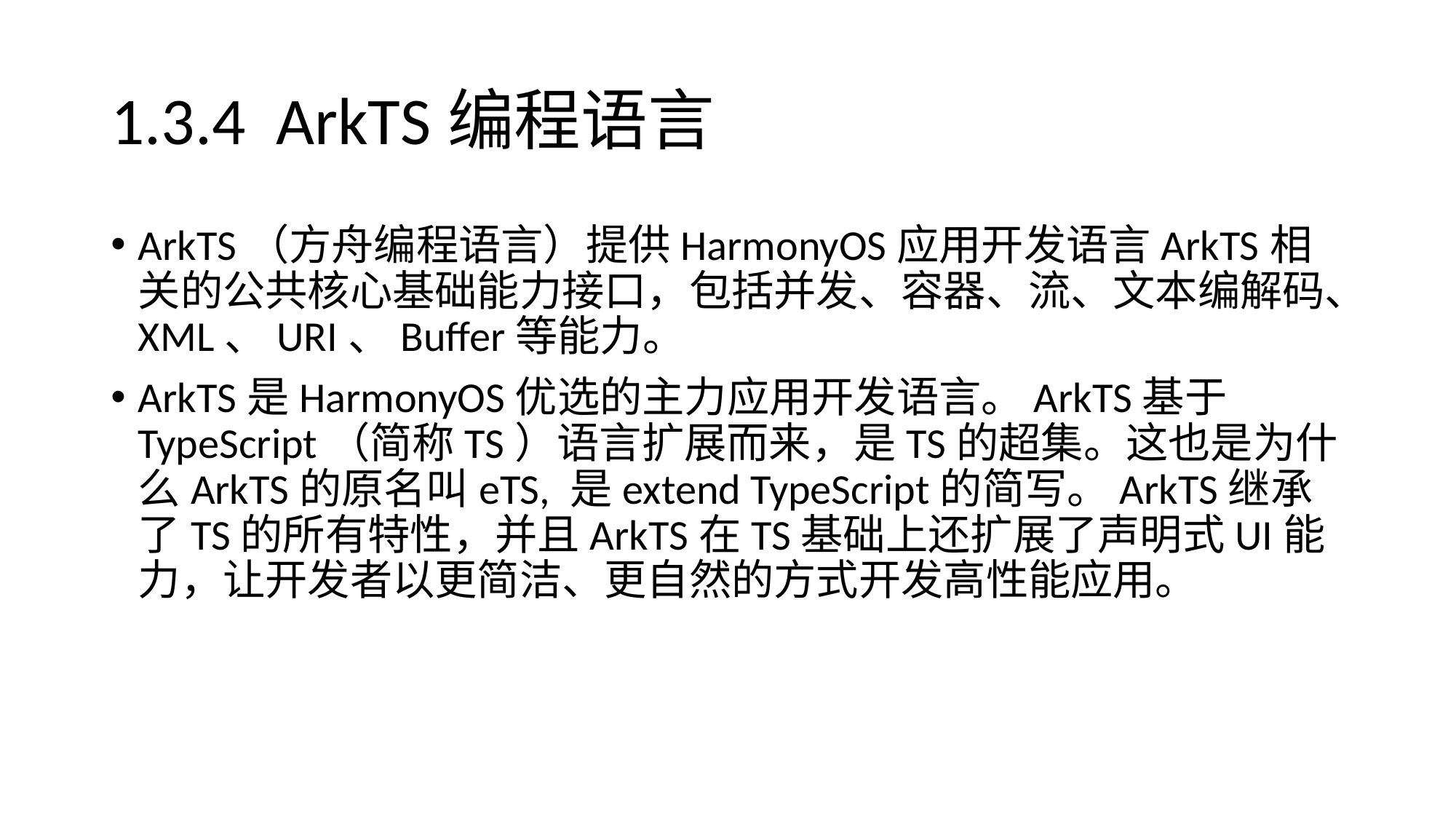

# 1.3.4  ArkTS编程语言
ArkTS（方舟编程语言）提供HarmonyOS应用开发语言ArkTS相关的公共核心基础能力接口，包括并发、容器、流、文本编解码、XML、URI、Buffer等能力。
ArkTS是HarmonyOS优选的主力应用开发语言。ArkTS基于TypeScript（简称TS）语言扩展而来，是TS的超集。这也是为什么ArkTS的原名叫eTS, 是extend TypeScript的简写。ArkTS继承了TS的所有特性，并且ArkTS在TS基础上还扩展了声明式UI能力，让开发者以更简洁、更自然的方式开发高性能应用。